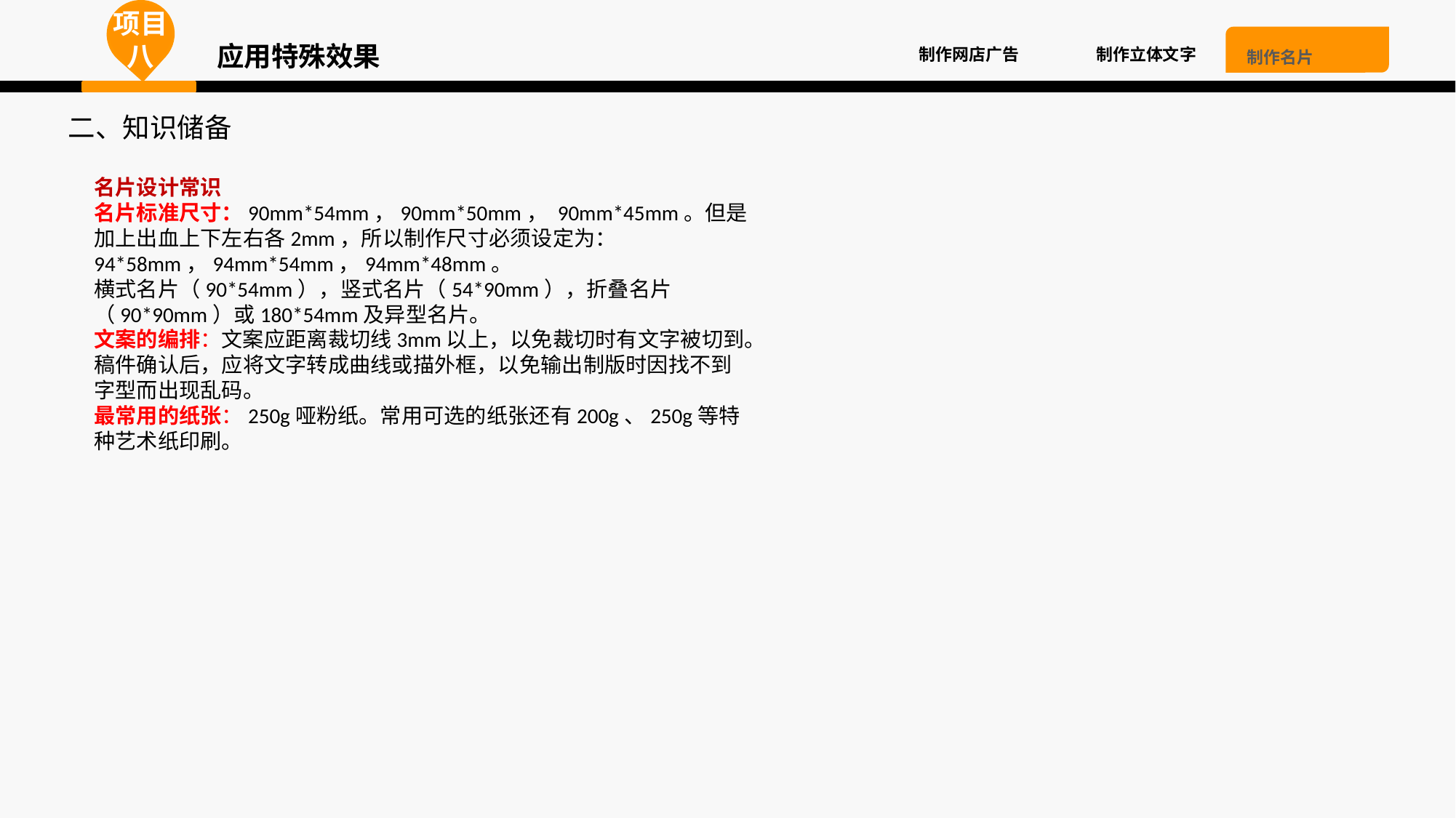

项目八

应用特殊效果
制作立体文字
制作网店广告

制作名片
二、知识储备
名片设计常识
名片标准尺寸：90mm*54mm，90mm*50mm， 90mm*45mm。但是加上出血上下左右各2mm，所以制作尺寸必须设定为：94*58mm，94mm*54mm，94mm*48mm。
横式名片（90*54mm），竖式名片（54*90mm），折叠名片（90*90mm）或180*54mm及异型名片。
文案的编排：文案应距离裁切线3mm以上，以免裁切时有文字被切到。稿件确认后，应将文字转成曲线或描外框，以免输出制版时因找不到字型而出现乱码。
最常用的纸张：250g哑粉纸。常用可选的纸张还有200g、250g等特种艺术纸印刷。